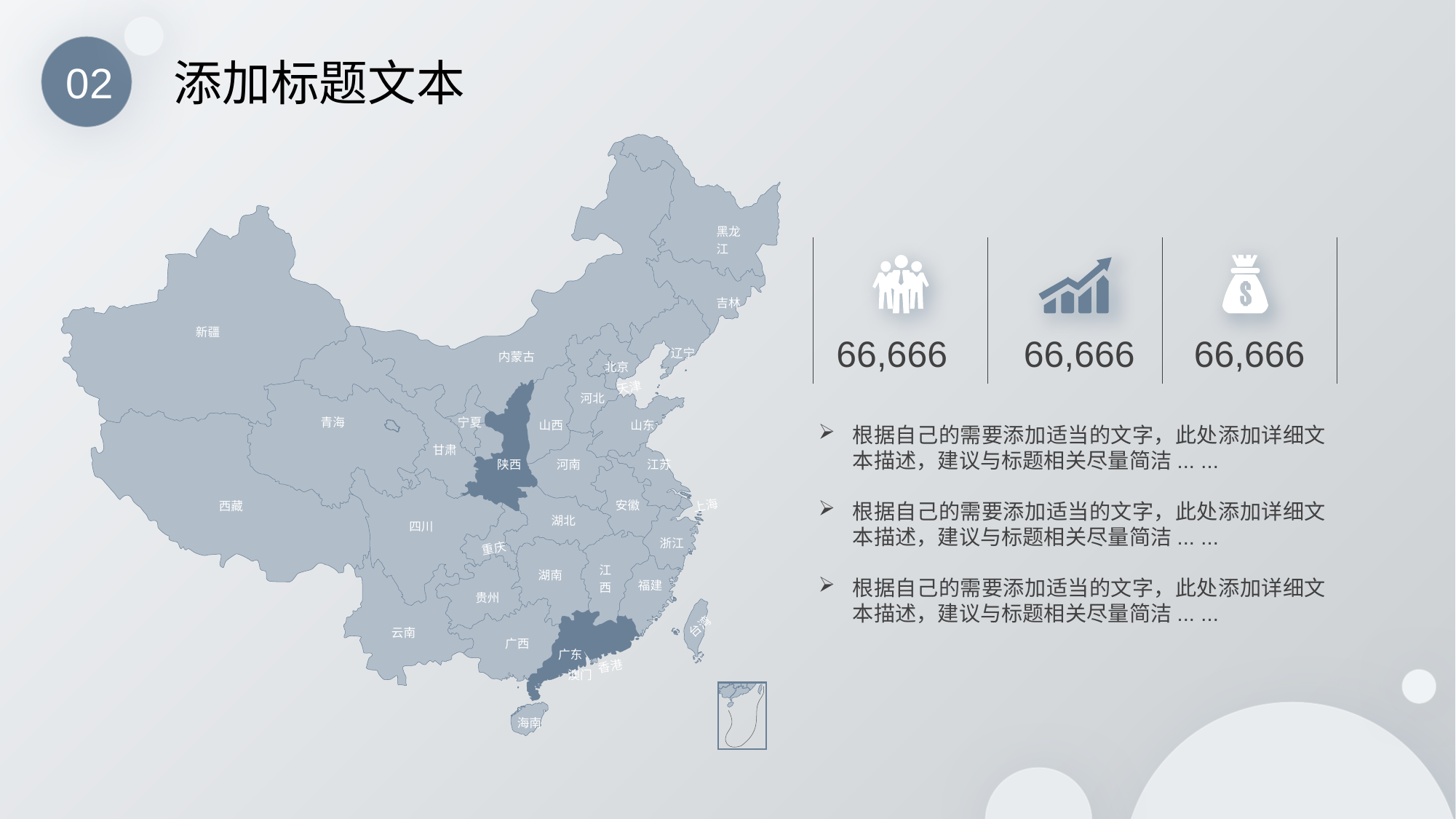

添加标题文本
02

黑龙江

吉林
新疆
66,666
66,666
66,666
辽宁
内蒙古
北京
天津
河北
宁夏
青海
山东
山西
根据自己的需要添加适当的文字，此处添加详细文本描述，建议与标题相关尽量简洁... ...

根据自己的需要添加适当的文字，此处添加详细文本描述，建议与标题相关尽量简洁... ...

根据自己的需要添加适当的文字，此处添加详细文本描述，建议与标题相关尽量简洁... ...
甘肃
河南
陕西
江苏
上海
安徽
西藏
湖北
四川

浙江
重庆
江西
湖南
福建
贵州
台湾
云南
广西
广东
香港
澳门

海南